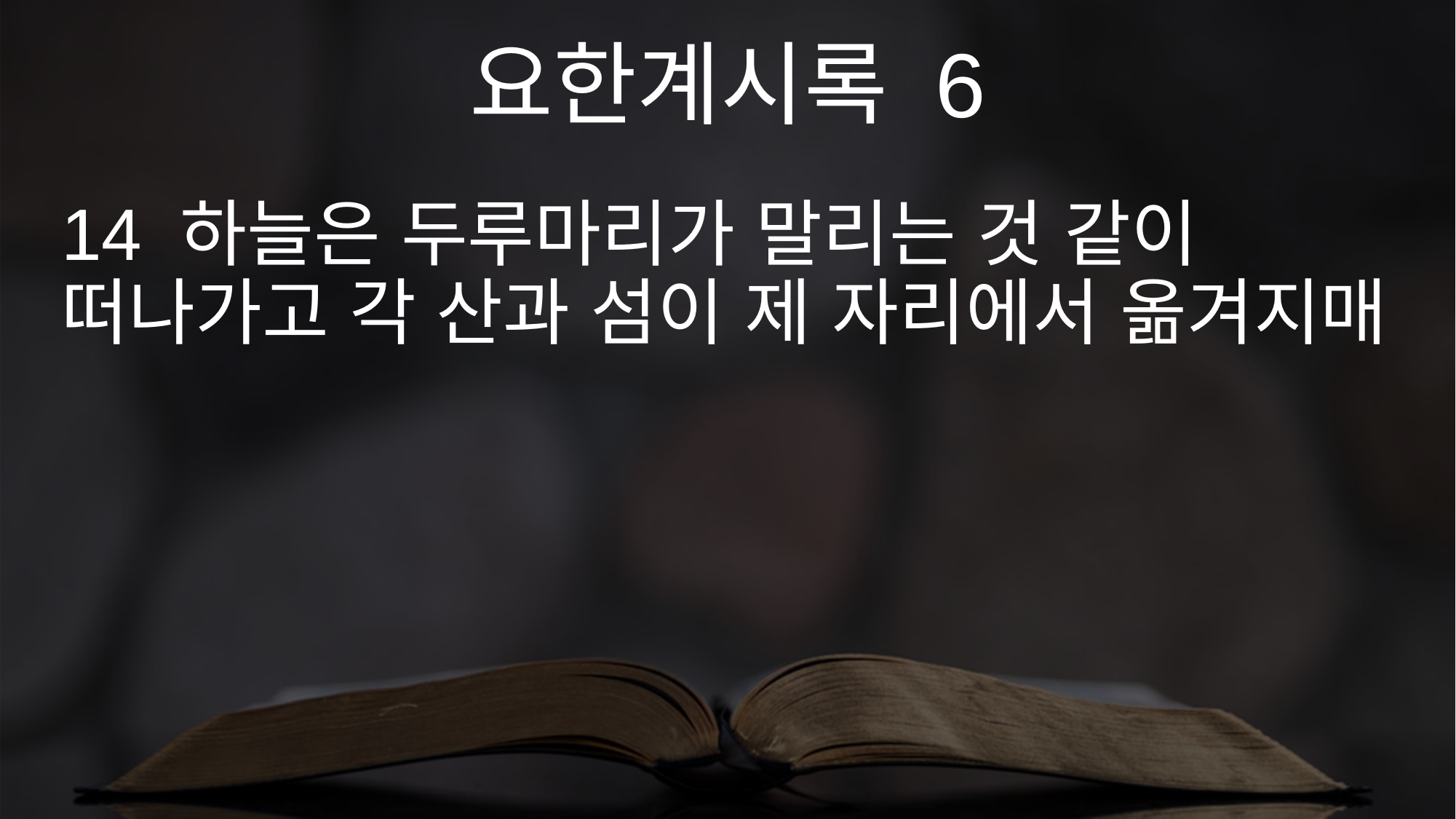

요한계시록 6
14 하늘은 두루마리가 말리는 것 같이 떠나가고 각 산과 섬이 제 자리에서 옮겨지매